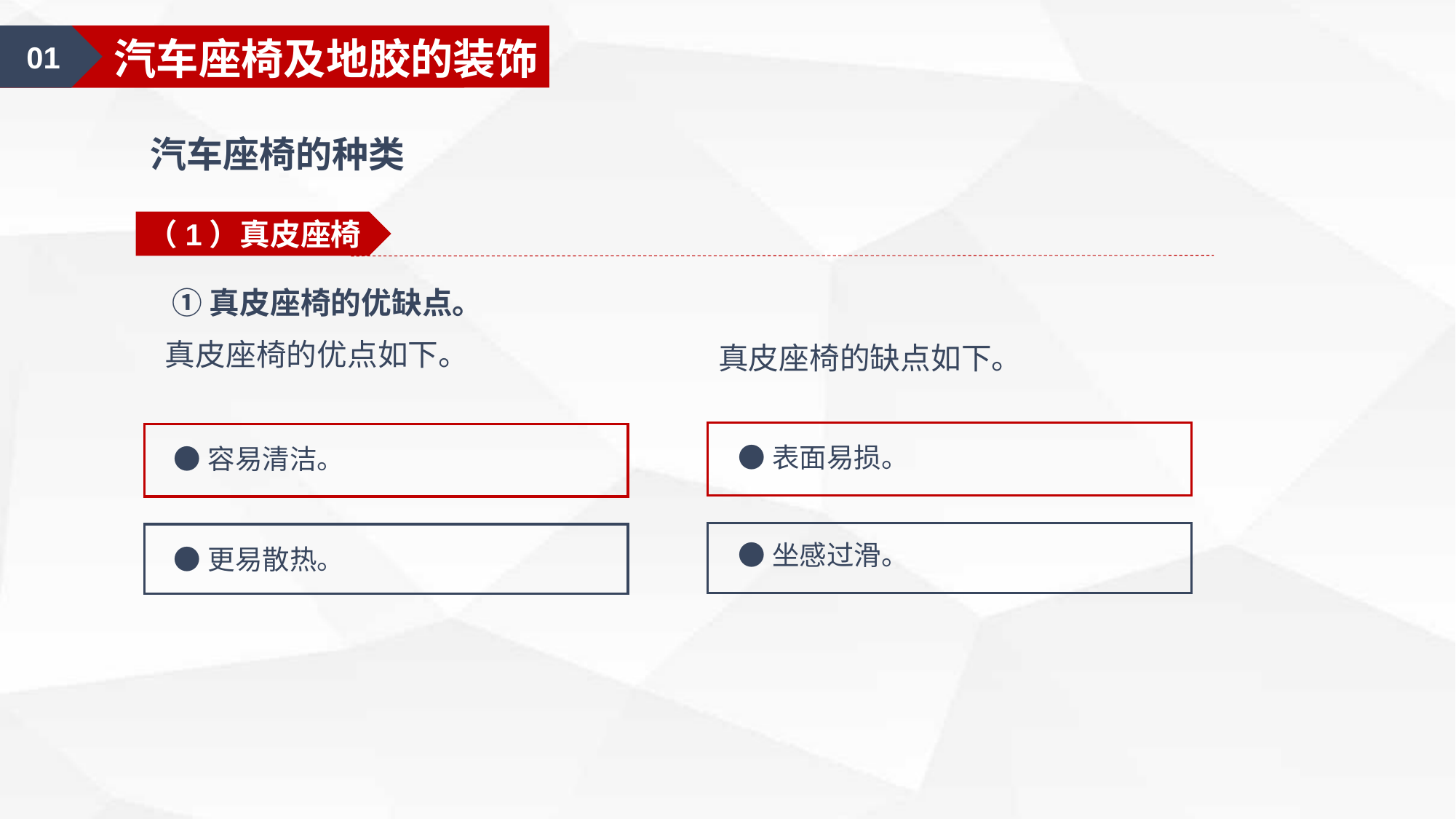

02
车身外部安全装饰

01
汽车座椅及地胶的装饰
汽车座椅的种类
（1）真皮座椅
 ①真皮座椅的优缺点。
真皮座椅的优点如下。
 真皮座椅的缺点如下。

●表面易损。
●容易清洁。

●坐感过滑。
●更易散热。